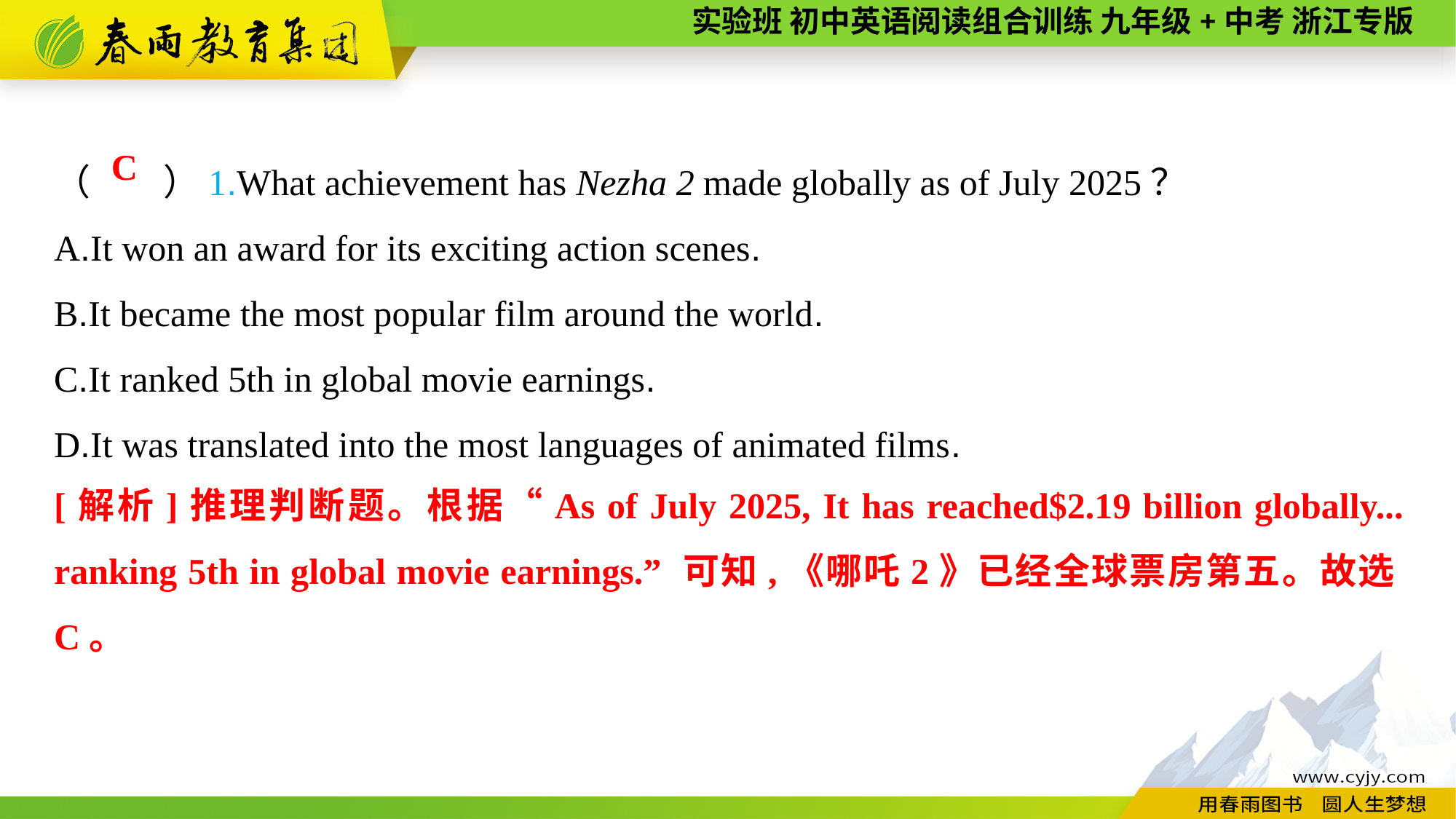

（　　）1.What achievement has Nezha 2 made globally as of July 2025？
A.It won an award for its exciting action scenes.
B.It became the most popular film around the world.
C.It ranked 5th in global movie earnings.
D.It was translated into the most languages of animated films.
C
[解析]推理判断题。根据“As of July 2025, It has reached$2.19 billion globally... ranking 5th in global movie earnings.” 可知,《哪吒2》已经全球票房第五。故选C。